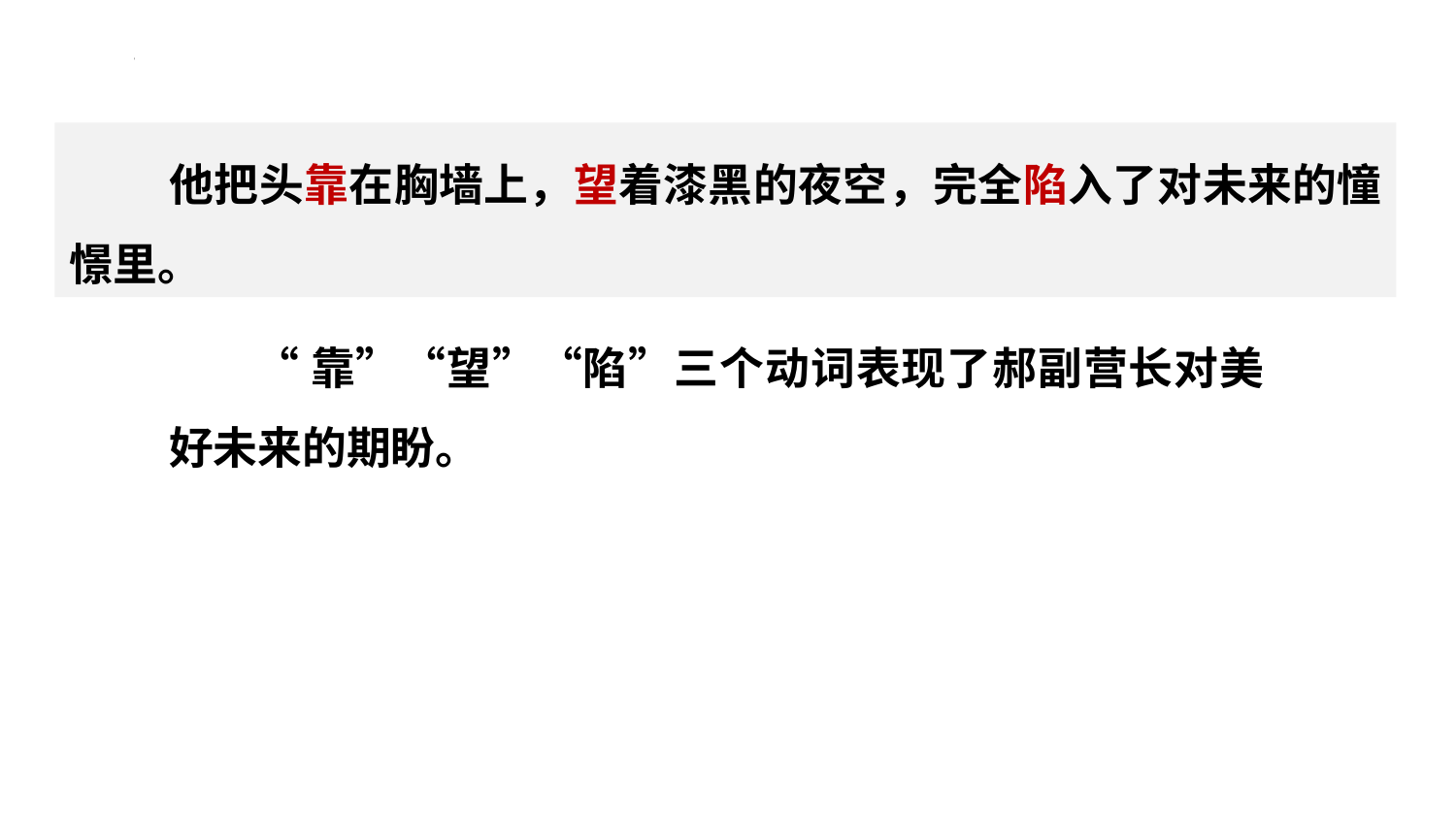

品读释疑
他把头靠在胸墙上，望着漆黑的夜空，完全陷入了对未来的憧憬里。
“靠”“望”“陷”三个动词表现了郝副营长对美好未来的期盼。